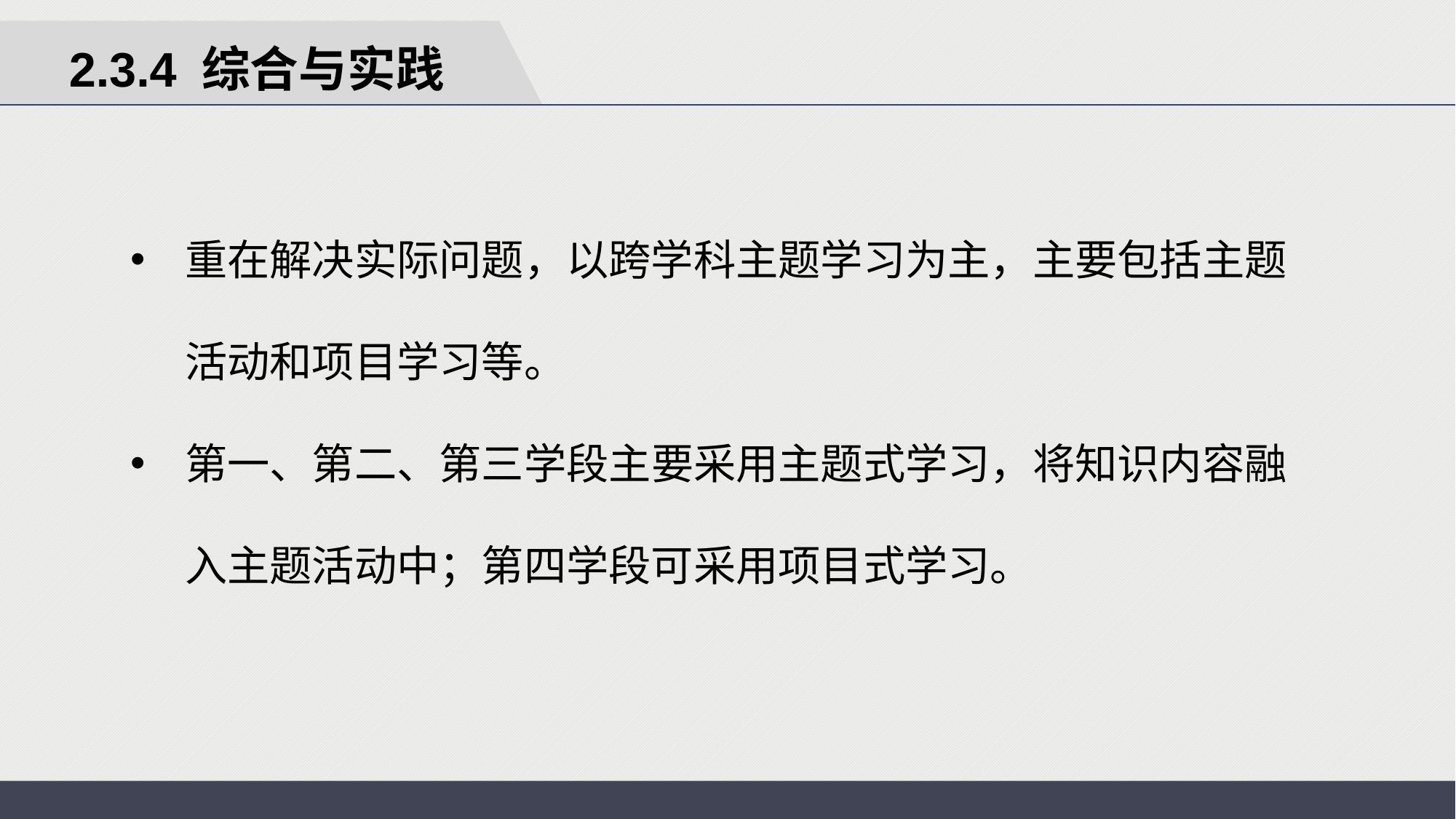

2.3.4 综合与实践
重在解决实际问题，以跨学科主题学习为主，主要包括主题活动和项目学习等。
第一、第二、第三学段主要采用主题式学习，将知识内容融入主题活动中；第四学段可采用项目式学习。